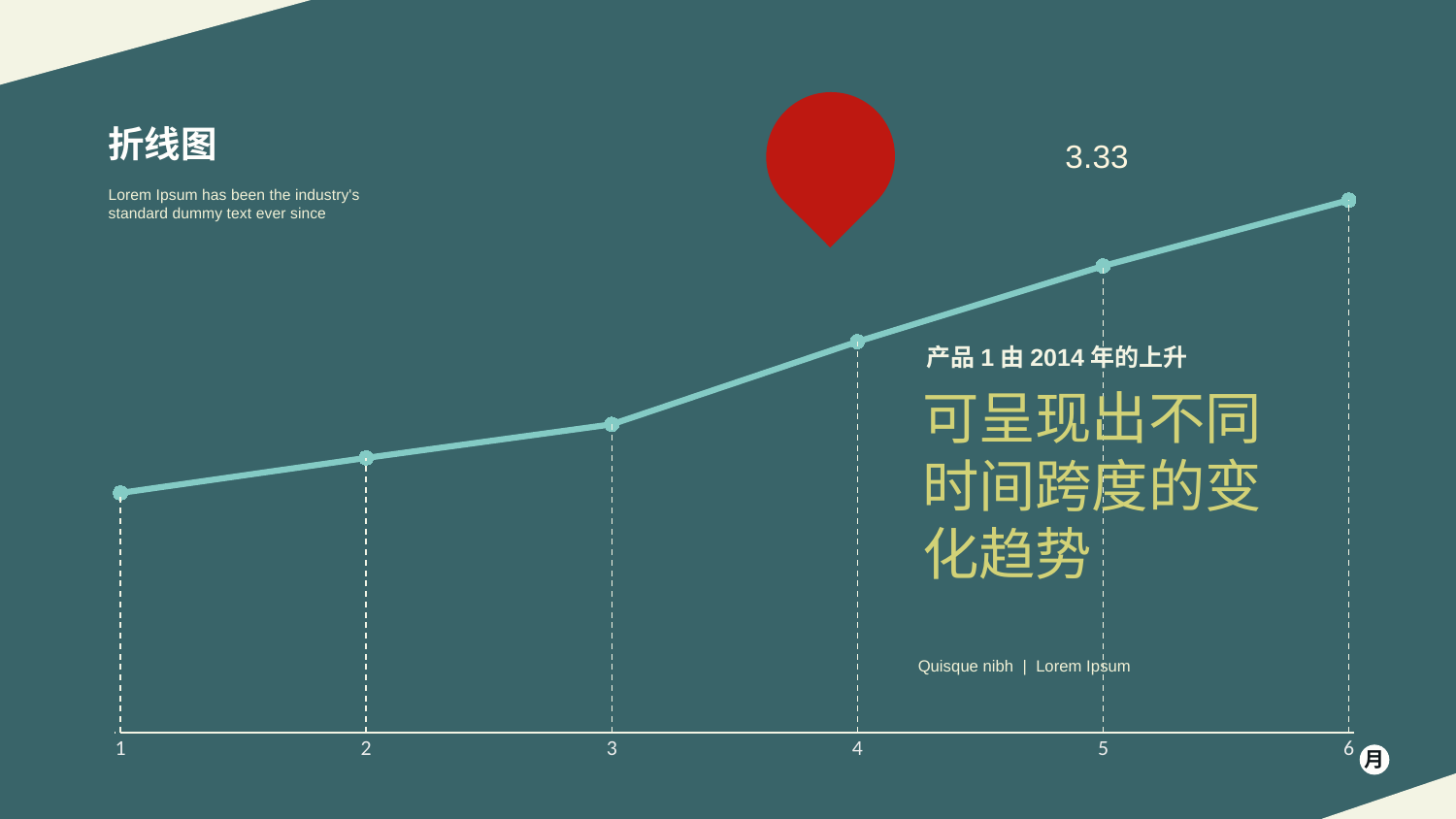

折线图

### Chart

| Category |  |  |
|---|---|---|
Lorem Ipsum has been the industry's standard dummy text ever since
产品1由2014年的上升
可呈现出不同时间跨度的变化趋势
Quisque nibh  |  Lorem Ipsum
月